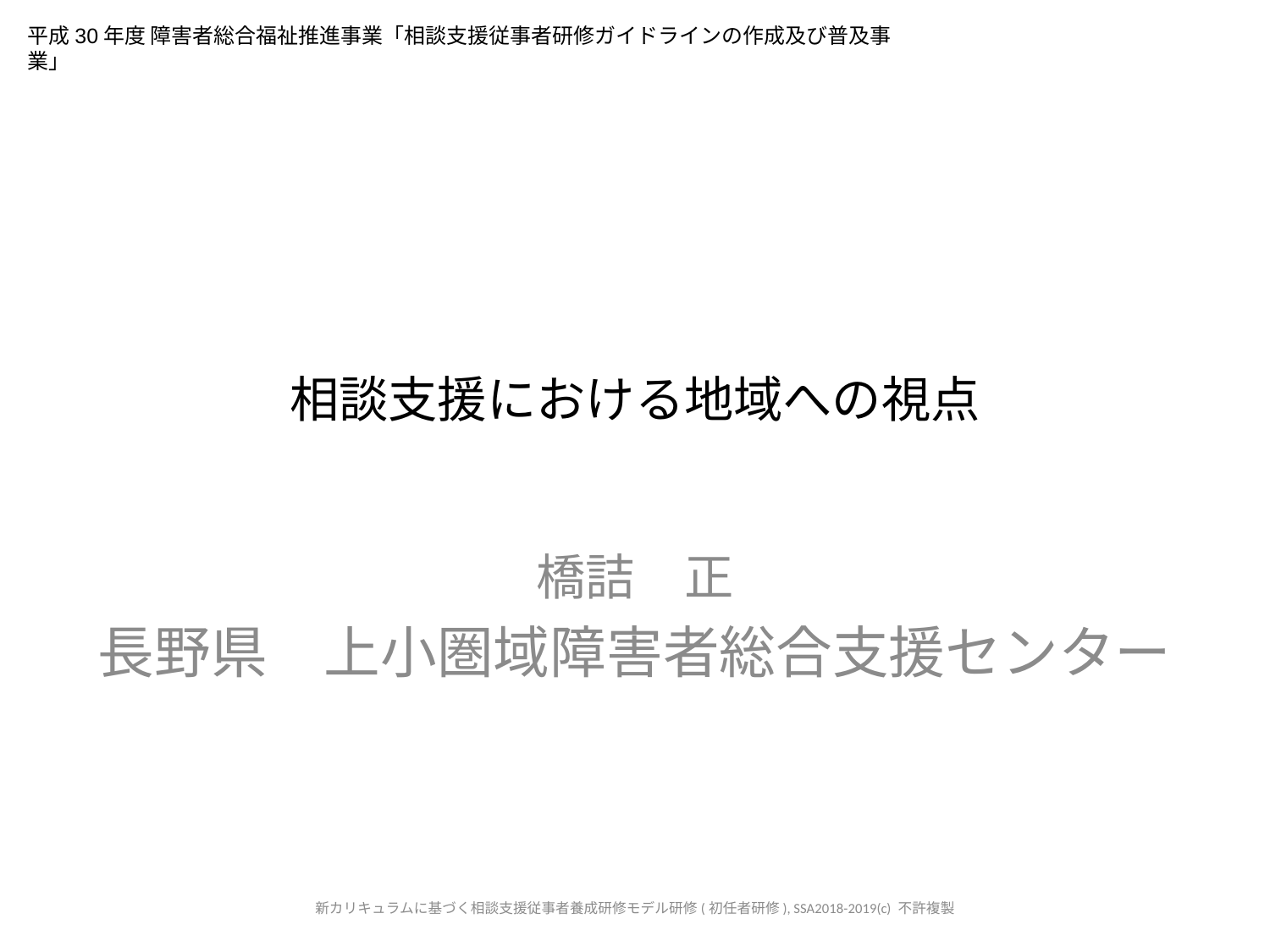

平成30年度 障害者総合福祉推進事業「相談支援従事者研修ガイドラインの作成及び普及事業」
# 相談支援における地域への視点
橋詰　正
長野県　上小圏域障害者総合支援センター
新カリキュラムに基づく相談支援従事者養成研修モデル研修(初任者研修), SSA2018-2019(c) 不許複製